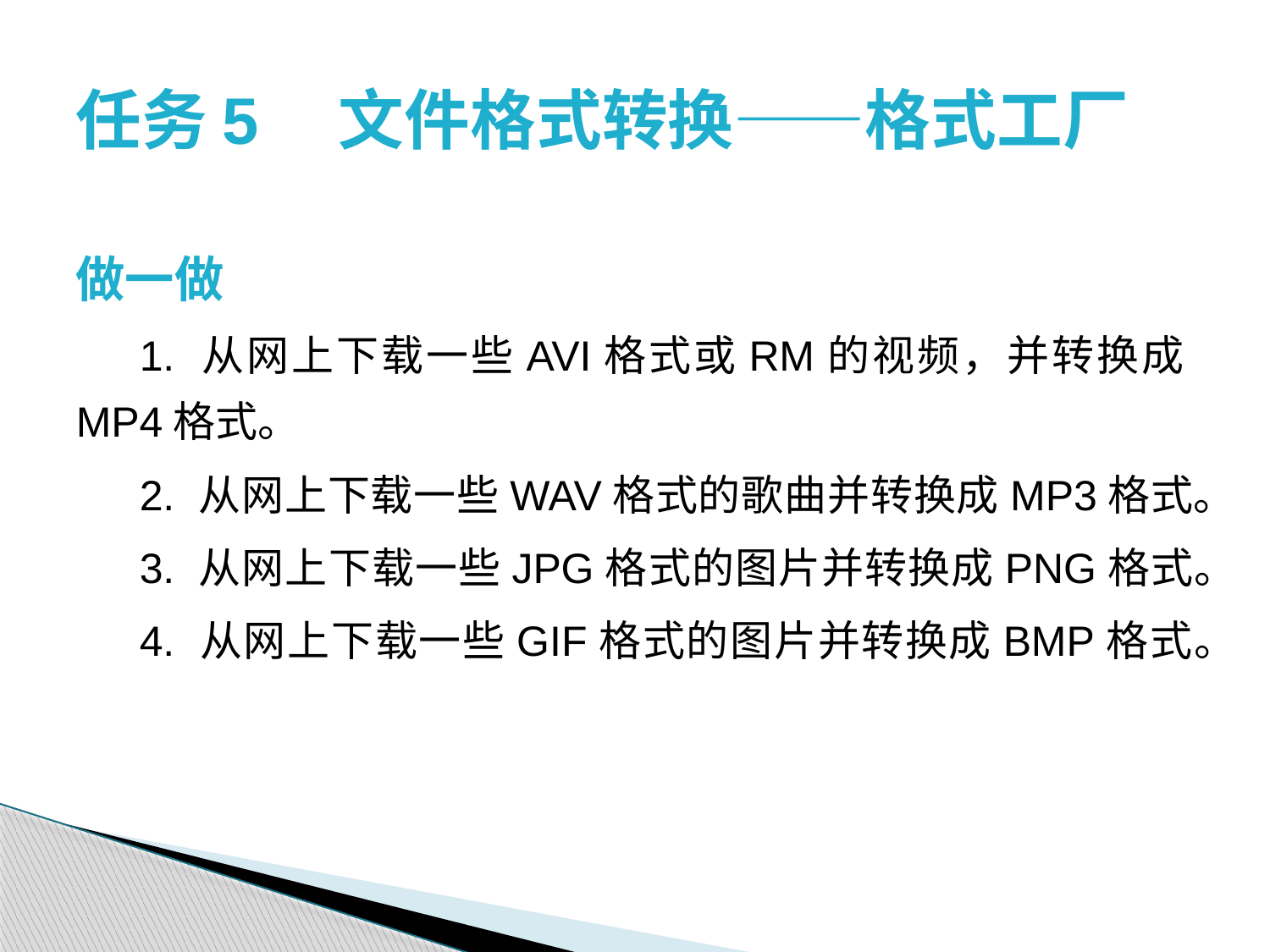

# 任务5　文件格式转换——格式工厂
做一做
1. 从网上下载一些AVI格式或RM的视频，并转换成MP4格式。
2. 从网上下载一些WAV格式的歌曲并转换成MP3格式。
3. 从网上下载一些JPG格式的图片并转换成PNG格式。
4. 从网上下载一些GIF格式的图片并转换成BMP格式。